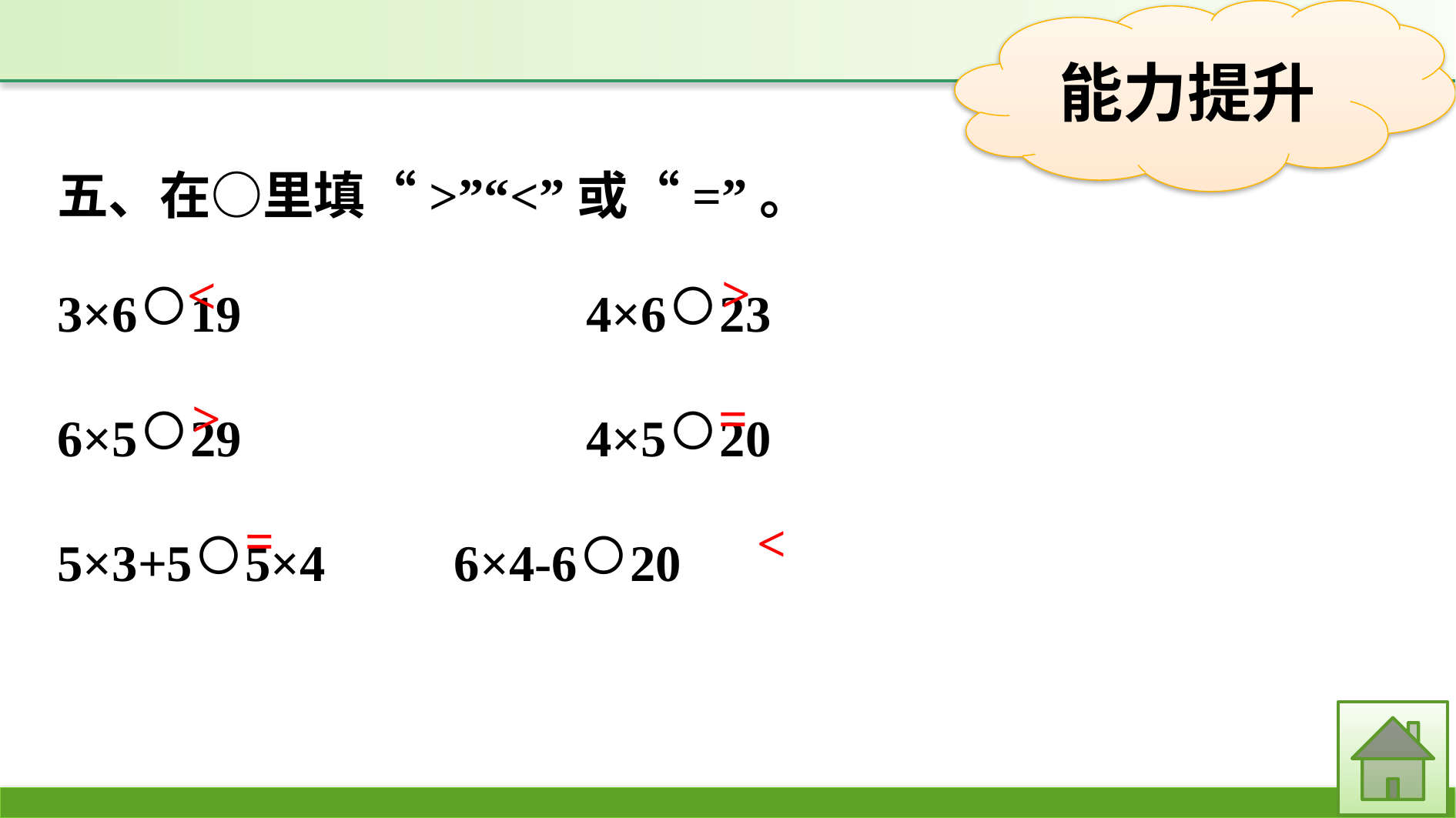

五、在○里填“>”“<”或“=”。
3×6○19　　　　	4×6○23
6×5○29			4×5○20
5×3+5○5×4		6×4-6○20
>
<
=
>
=
<